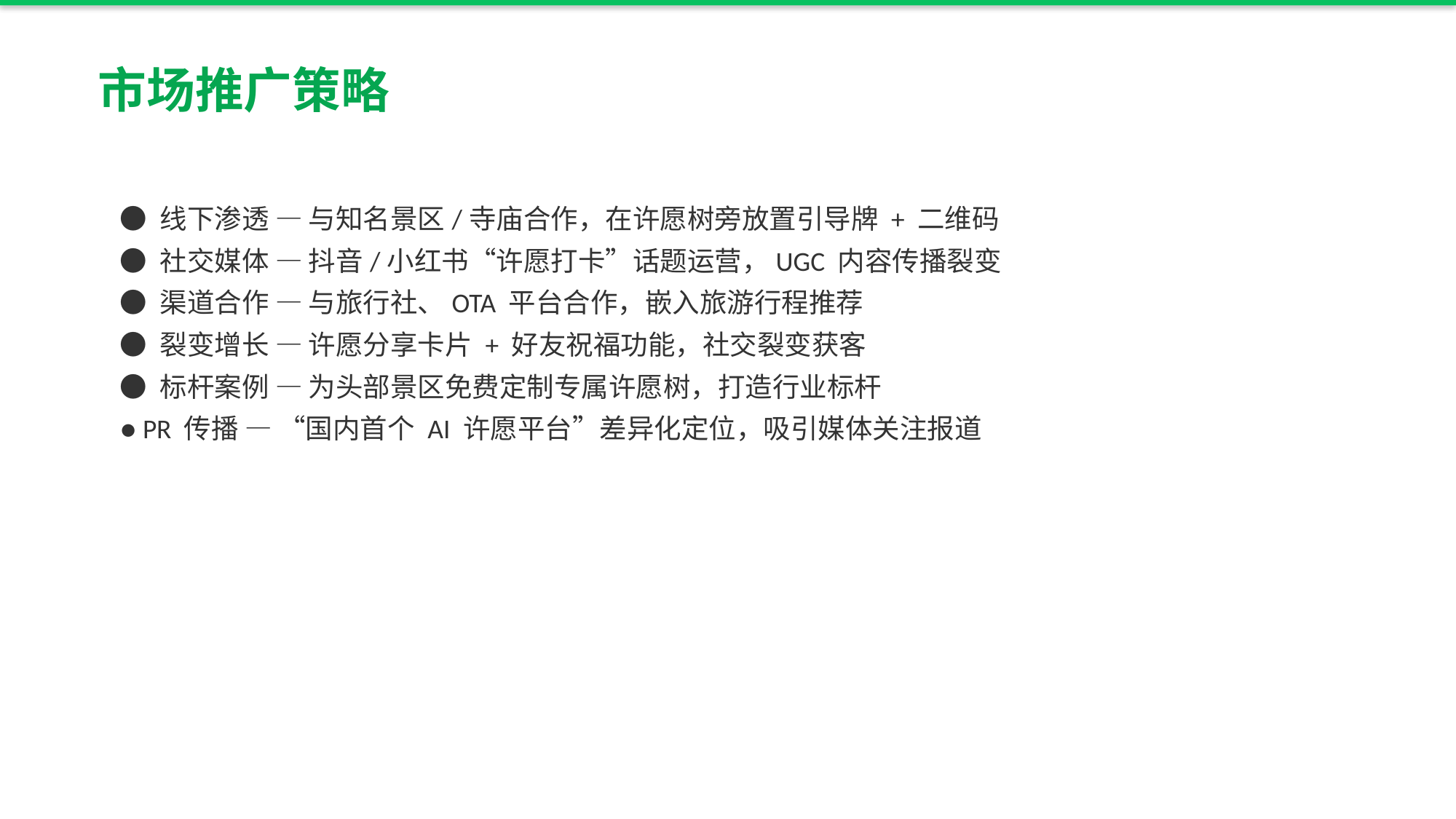

市场推广策略
● 线下渗透 — 与知名景区/寺庙合作，在许愿树旁放置引导牌 + 二维码
● 社交媒体 — 抖音/小红书“许愿打卡”话题运营，UGC 内容传播裂变
● 渠道合作 — 与旅行社、OTA 平台合作，嵌入旅游行程推荐
● 裂变增长 — 许愿分享卡片 + 好友祝福功能，社交裂变获客
● 标杆案例 — 为头部景区免费定制专属许愿树，打造行业标杆
● PR 传播 — “国内首个 AI 许愿平台”差异化定位，吸引媒体关注报道